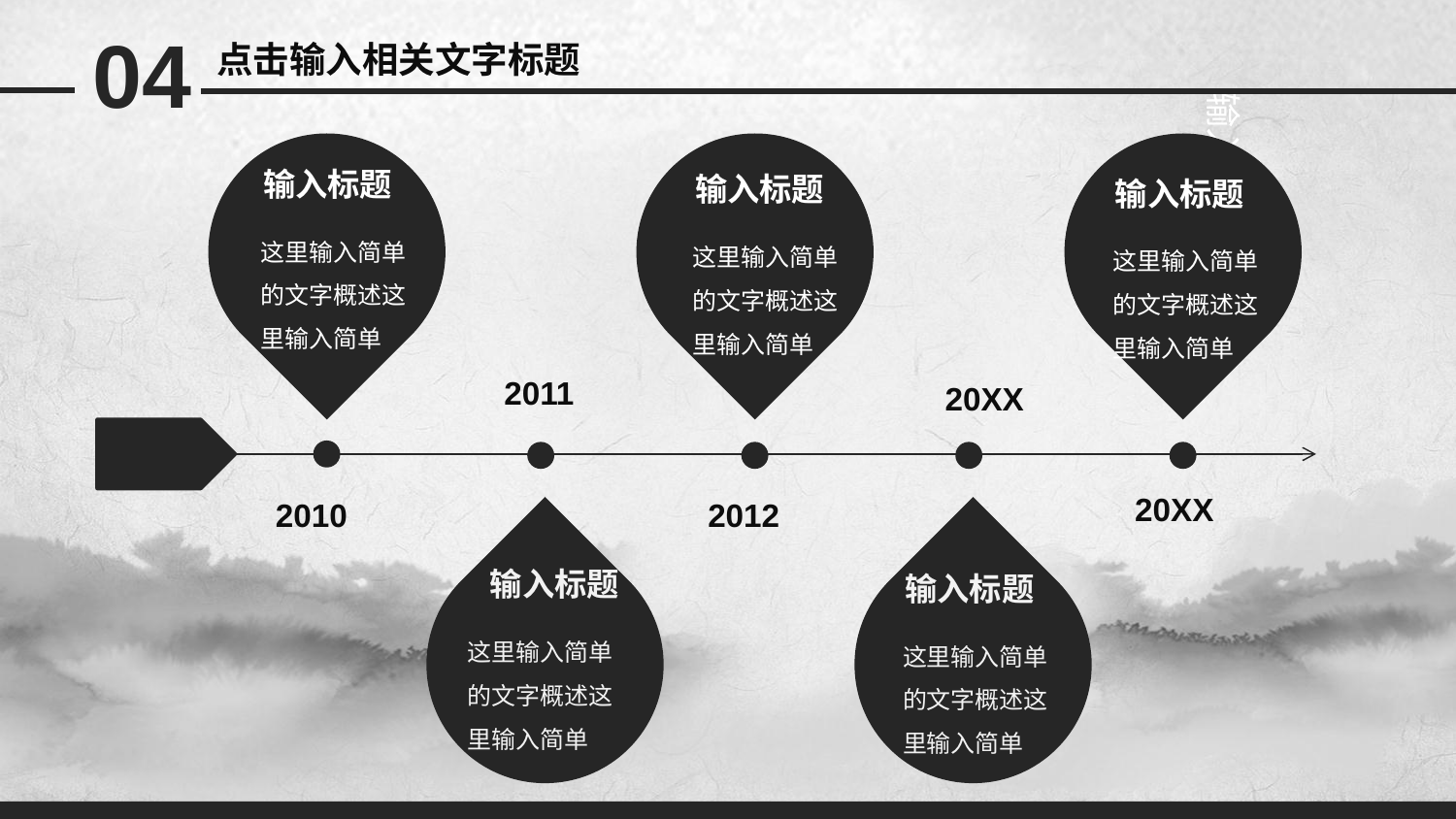

04
点击输入相关文字标题
输入相关文标题

输入标题
这里输入简单的文字概述这里输入简单

输入标题
这里输入简单的文字概述这里输入简单

输入标题
这里输入简单的文字概述这里输入简单
2011
20XX

20XX
2010
2012

输入标题
这里输入简单的文字概述这里输入简单

输入标题
这里输入简单的文字概述这里输入简单